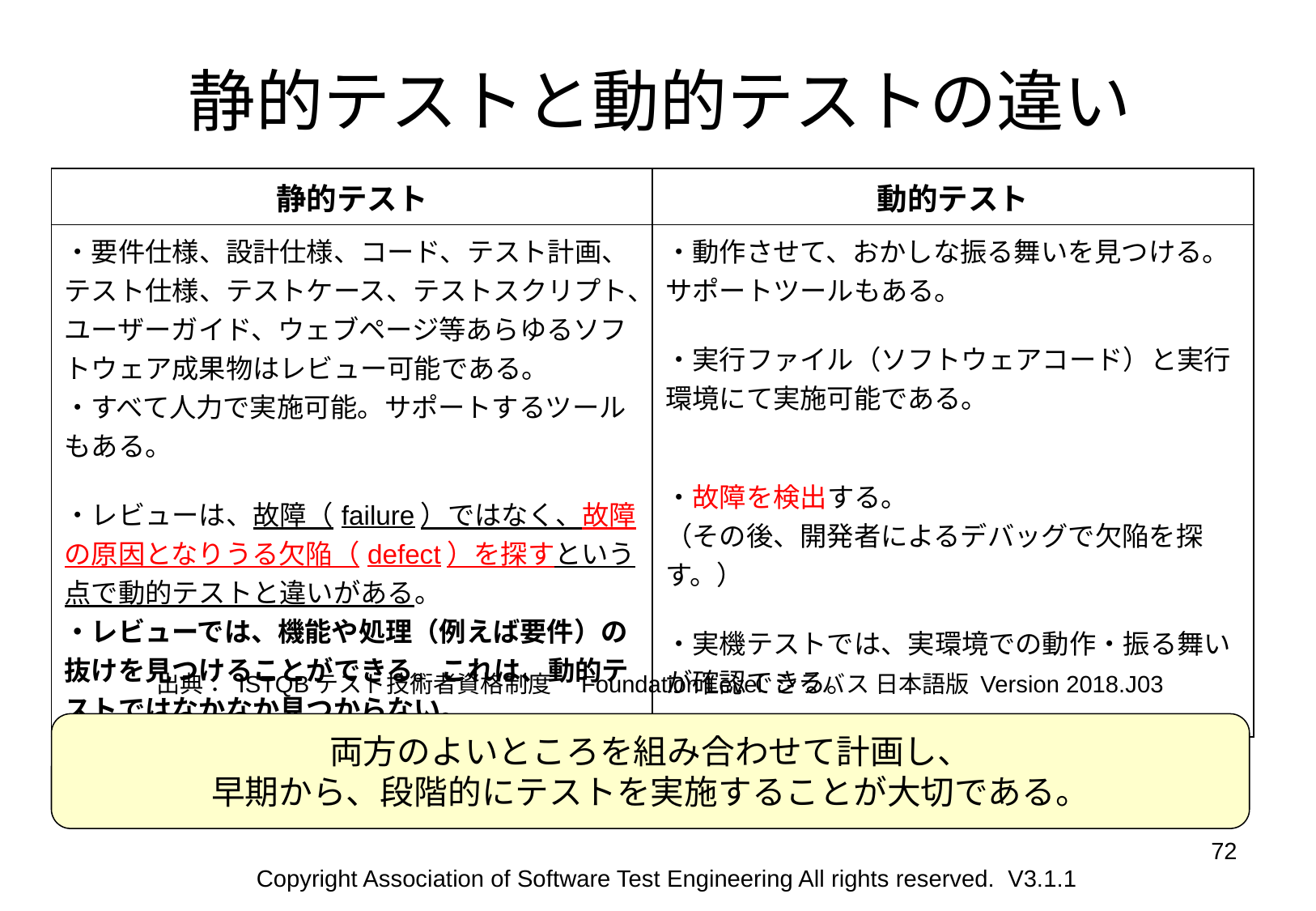

静的テストと動的テストの違い
| 静的テスト | 動的テスト |
| --- | --- |
| ・要件仕様、設計仕様、コード、テスト計画、テスト仕様、テストケース、テストスクリプト、ユーザーガイド、ウェブページ等あらゆるソフトウェア成果物はレビュー可能である。 ・すべて人力で実施可能。サポートするツールもある。 ・レビューは、故障（failure）ではなく、故障の原因となりうる欠陥（defect）を探すという点で動的テストと違いがある。 ・レビューでは、機能や処理（例えば要件）の抜けを見つけることができる。これは、動的テストではなかなか見つからない。 | ・動作させて、おかしな振る舞いを見つける。サポートツールもある。 ・実行ファイル（ソフトウェアコード）と実行環境にて実施可能である。 ・故障を検出する。 （その後、開発者によるデバッグで欠陥を探す。） ・実機テストでは、実環境での動作・振る舞いが確認できる。 |
出典： ISTQBテスト技術者資格制度　Foundation Level シラバス 日本語版 Version 2018.J03
両方のよいところを組み合わせて計画し、
早期から、段階的にテストを実施することが大切である。
72
72
Copyright Association of Software Test Engineering All rights reserved.  V3.1.1